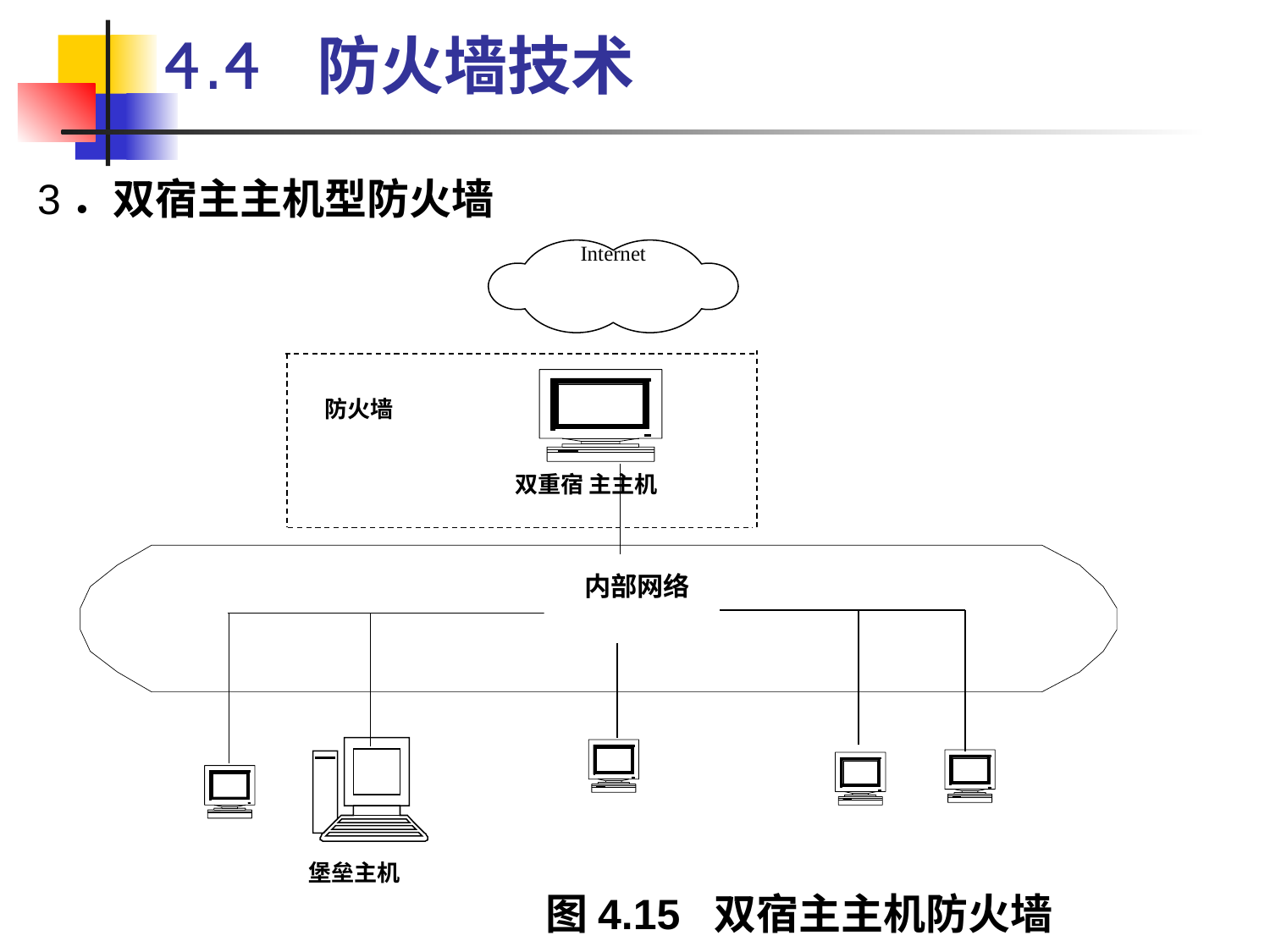

4.4  防火墙技术
3．双宿主主机型防火墙
Internet

防火墙

双重宿 主主机

内部网络

堡垒主机
图4.15  双宿主主机防火墙